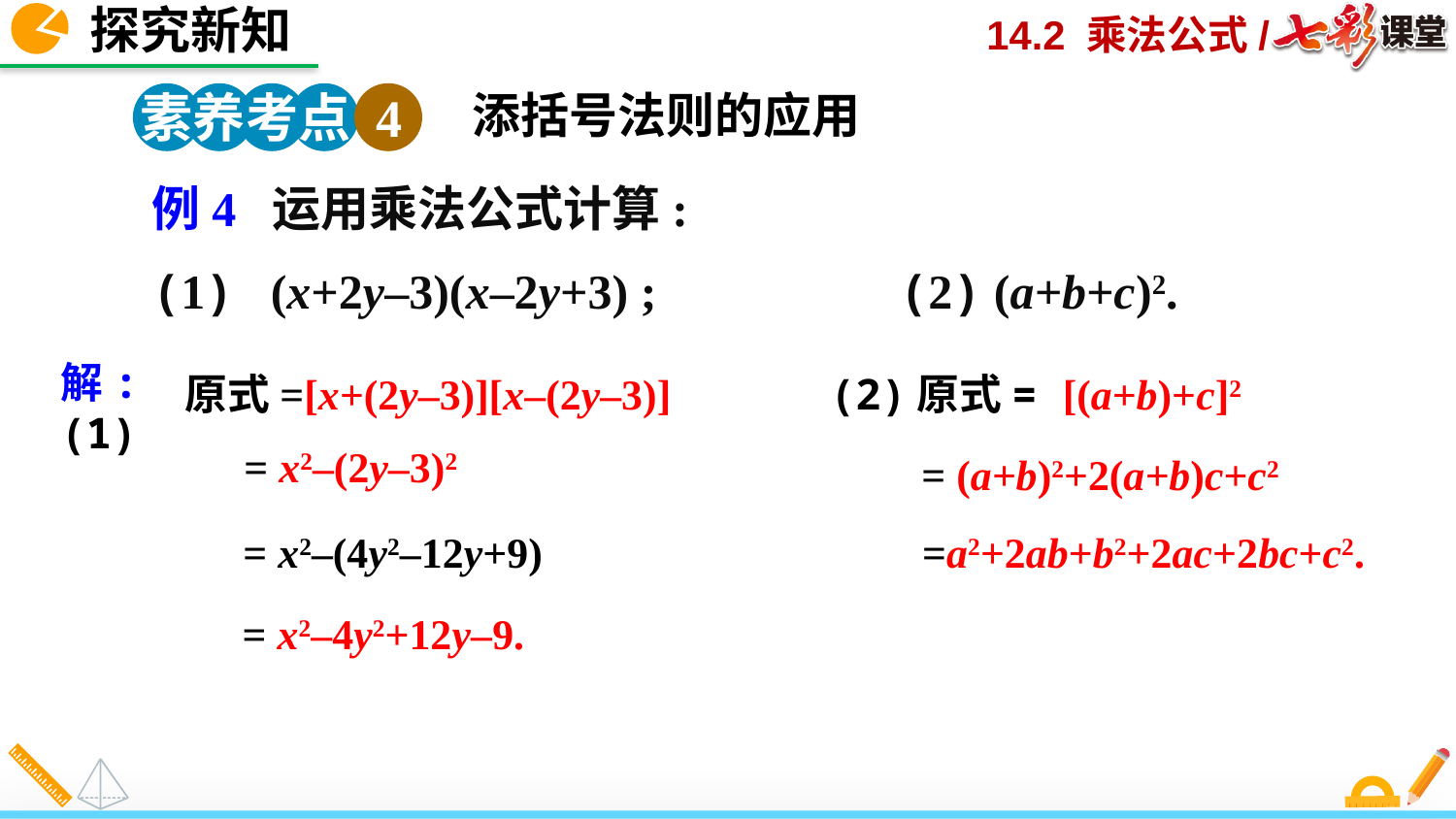

探究新知

素养考点 4

添括号法则的应用
例4  运用乘法公式计算:
(1)   (x+2y–3)(x–2y+3) ;                    (2) (a+b+c)2.

(2)原式= [(a+b)+c]2
   原式=[x+(2y–3)][x–(2y–3)]
解: (1)
  = x2–(2y–3)2
= (a+b)2+2(a+b)c+c2
 = x2–(4y2–12y+9)
=a2+2ab+b2+2ac+2bc+c2.
= x2–4y2+12y–9.